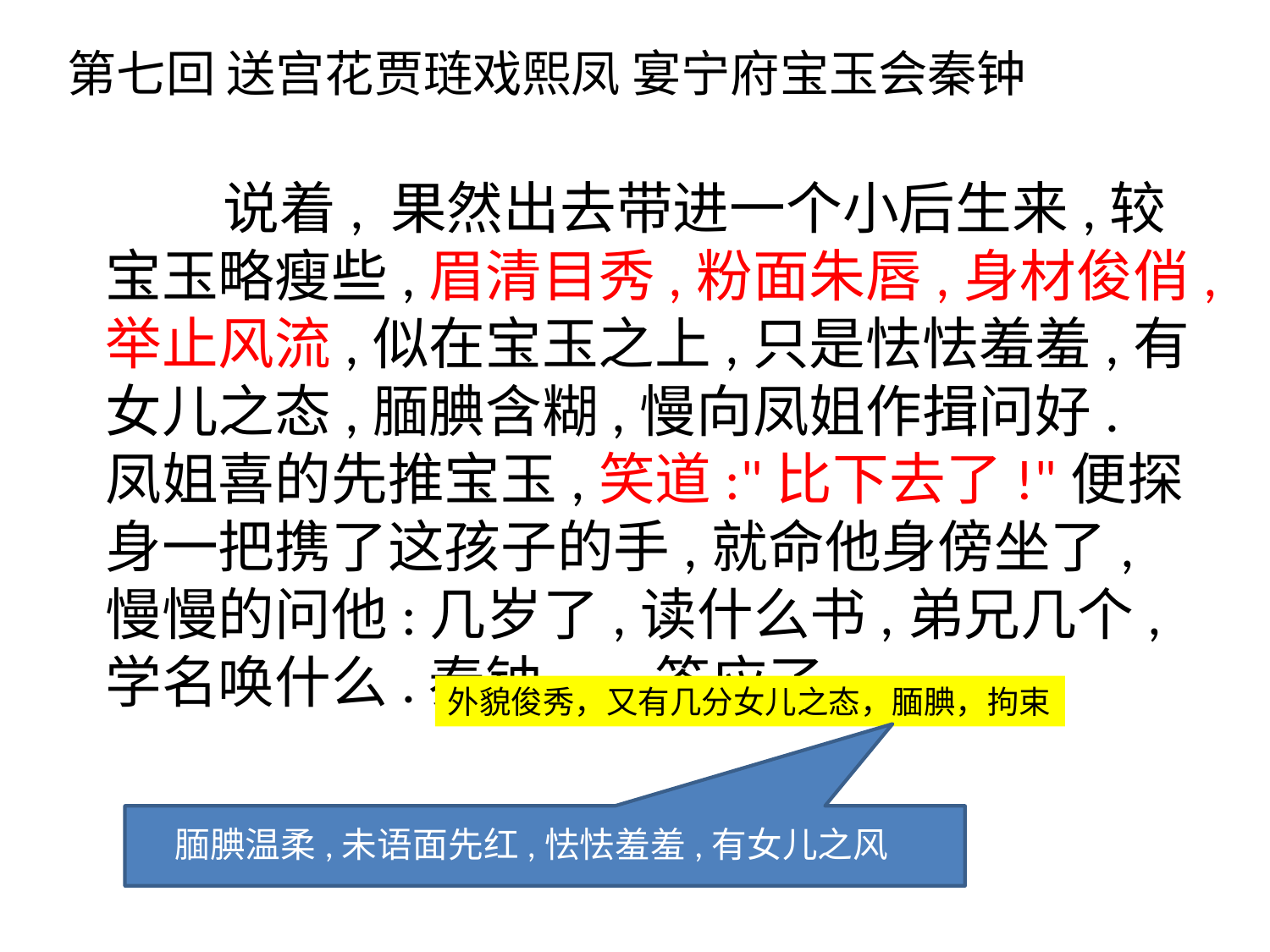

第七回 送宫花贾琏戏熙凤 宴宁府宝玉会秦钟
            说着, 果然出去带进一个小后生来,较宝玉略瘦些,眉清目秀,粉面朱唇,身材俊俏,举止风流,似在宝玉之上,只是怯怯羞羞,有女儿之态,腼腆含糊,慢向凤姐作揖问好. 凤姐喜的先推宝玉,笑道:"比下去了!"便探身一把携了这孩子的手,就命他身傍坐了, 慢慢的问他:几岁了,读什么书,弟兄几个,学名唤什么.秦钟一一答应了.
外貌俊秀，又有几分女儿之态，腼腆，拘束

腼腆温柔,未语面先红,怯怯羞羞,有女儿之风